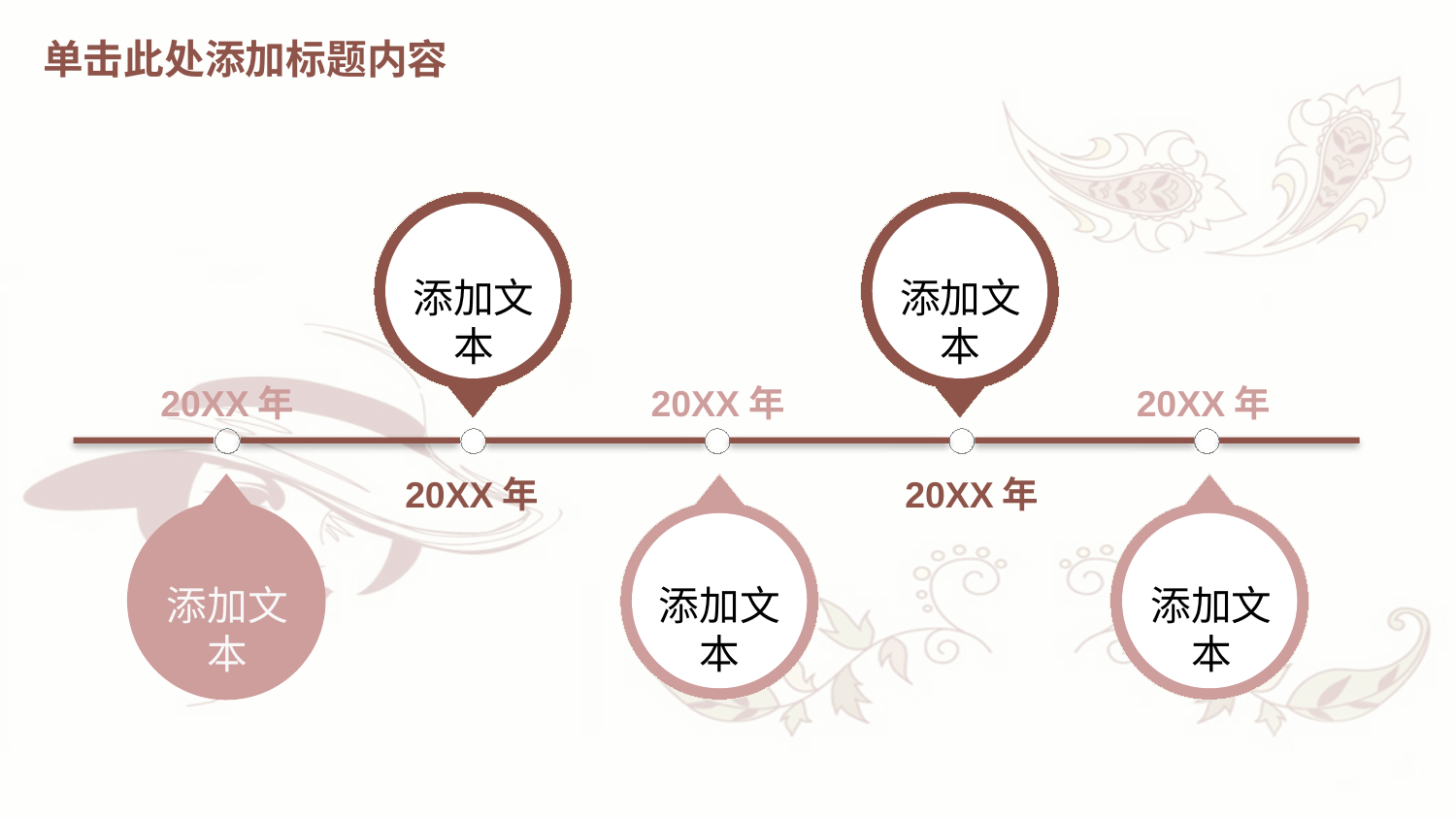

单击此处添加标题内容

添加文本
添加文本
20XX年
20XX年
20XX年

20XX年
20XX年

添加文本
添加文本
添加文本